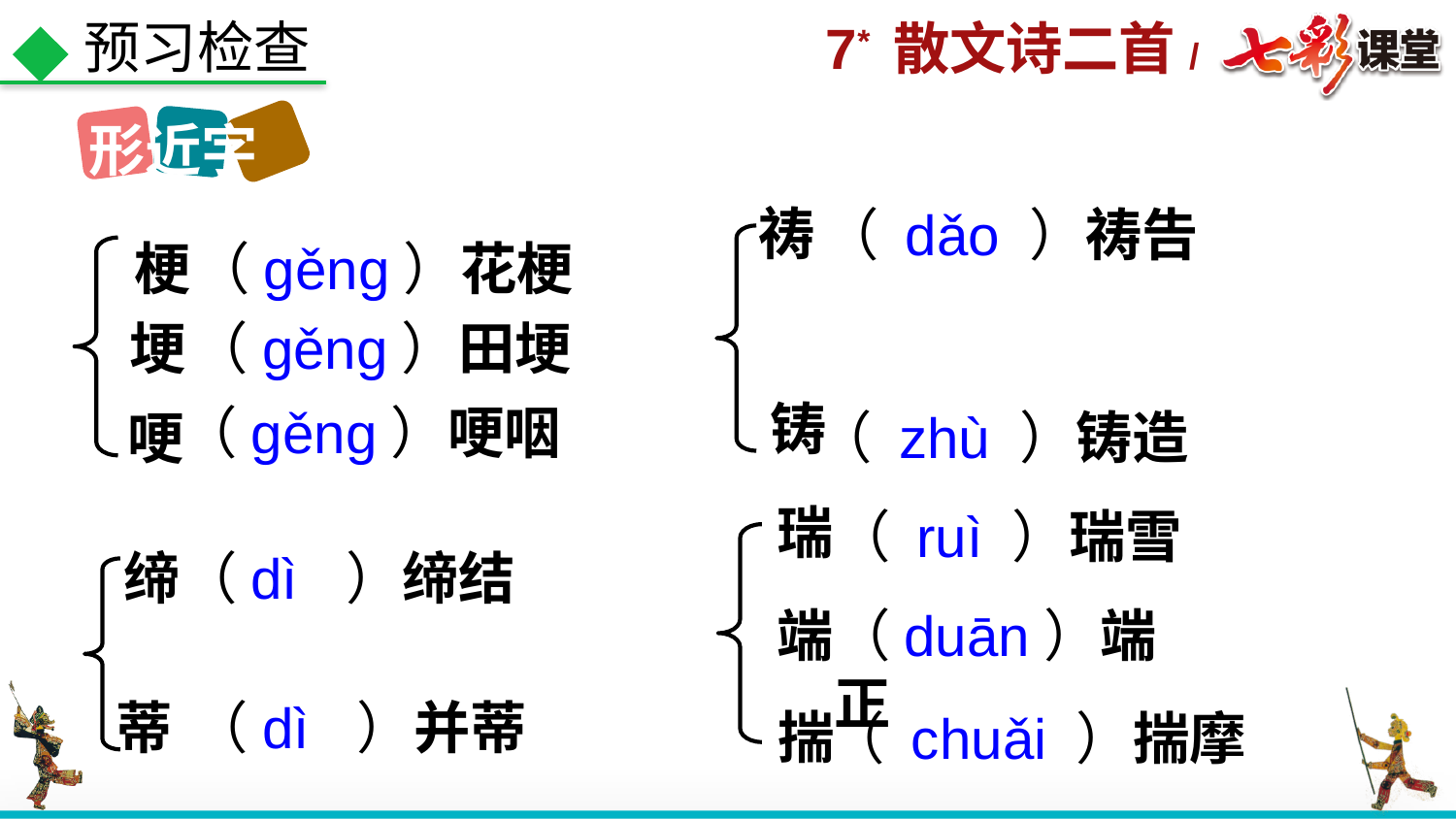

预习检查

形近字

  祷
（ dǎo ）祷告

梗
（gěng）花梗

埂
（gěng）田埂
铸
（ zhù ）铸造
（gěng）哽咽
哽
瑞
（ ruì ）瑞雪

缔
（dì ）缔结

端
（duān）端正
（dì ）并蒂
  蒂
揣
（ chuǎi ）揣摩